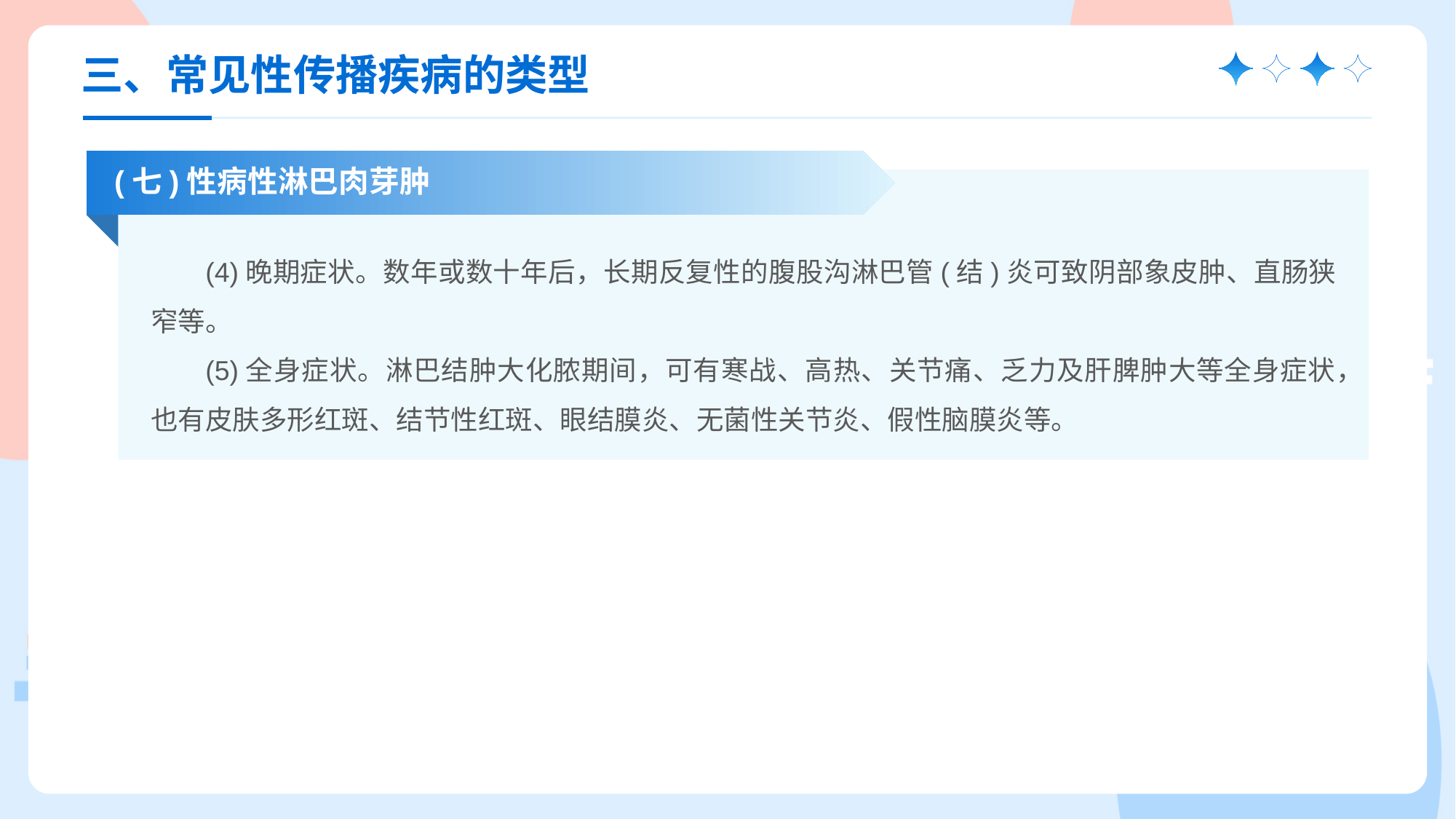

三、常见性传播疾病的类型
(七)性病性淋巴肉芽肿

(4)晚期症状。数年或数十年后，长期反复性的腹股沟淋巴管(结)炎可致阴部象皮肿、直肠狭窄等。
(5)全身症状。淋巴结肿大化脓期间，可有寒战、高热、关节痛、乏力及肝脾肿大等全身症状，也有皮肤多形红斑、结节性红斑、眼结膜炎、无菌性关节炎、假性脑膜炎等。